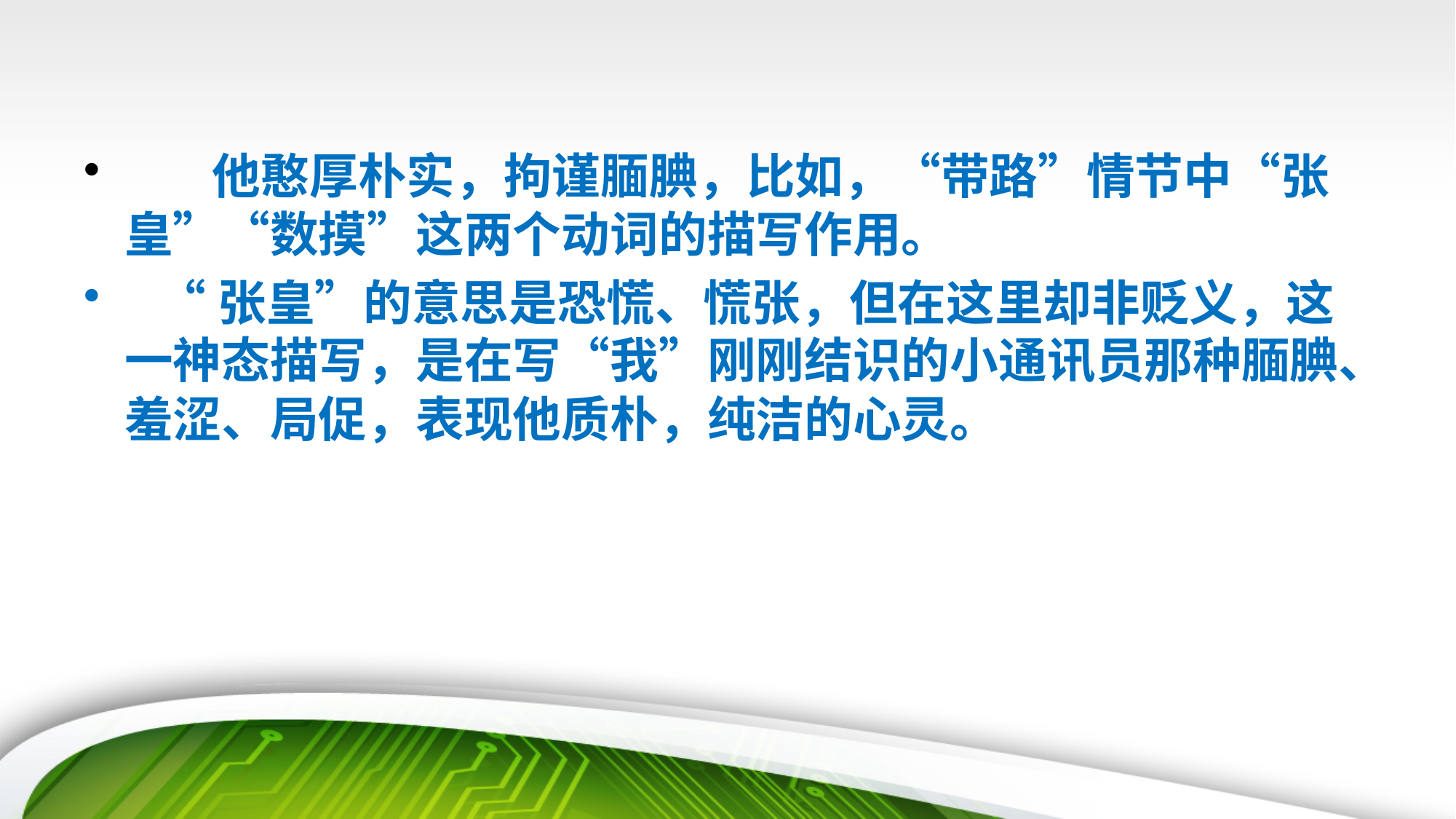

#
       他憨厚朴实，拘谨腼腆，比如，“带路”情节中“张皇”“数摸”这两个动词的描写作用。
   “张皇”的意思是恐慌、慌张，但在这里却非贬义，这一神态描写，是在写“我”刚刚结识的小通讯员那种腼腆、羞涩、局促，表现他质朴，纯洁的心灵。